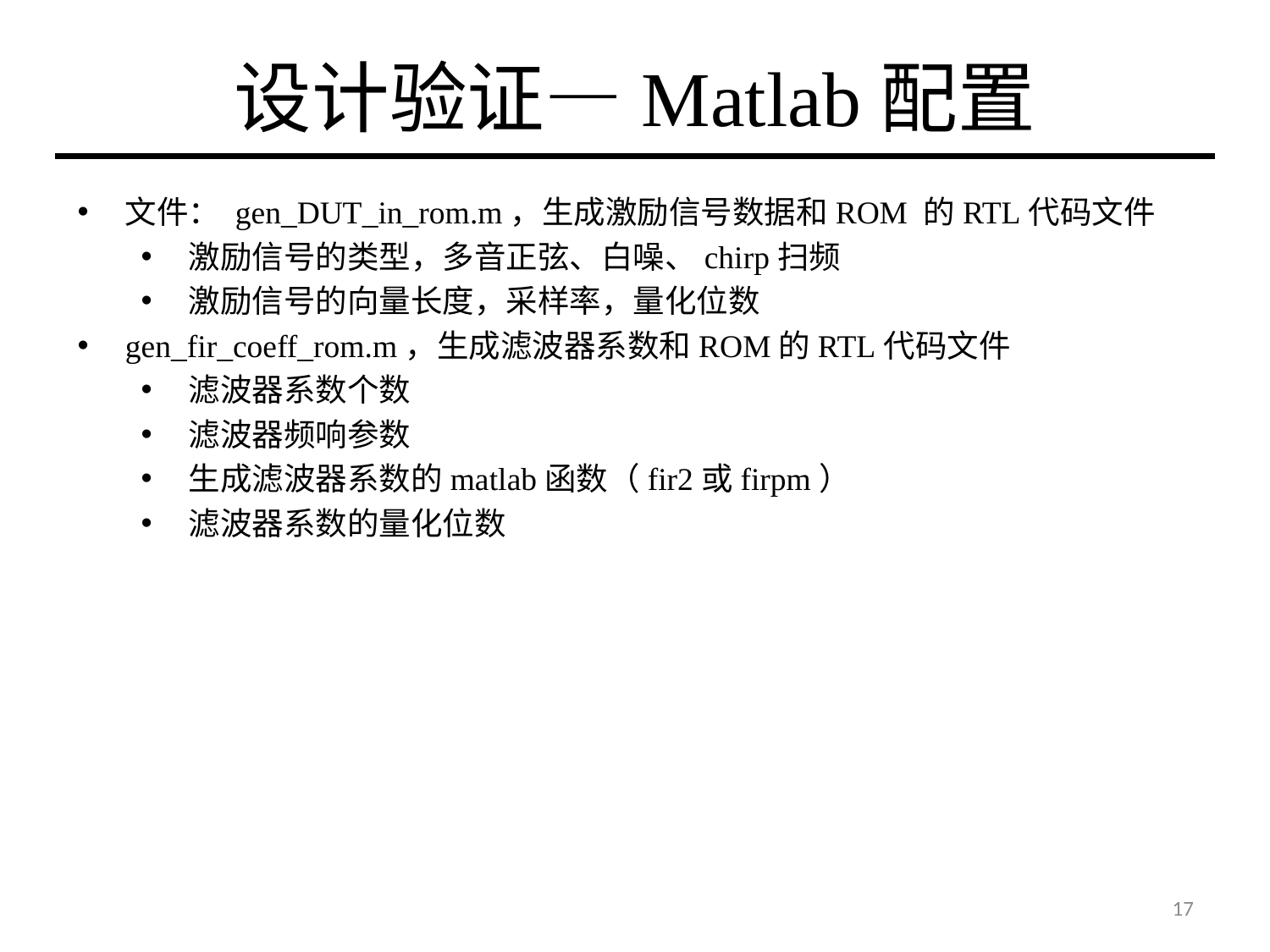

# 设计验证—Matlab配置
文件： gen_DUT_in_rom.m，生成激励信号数据和ROM 的RTL代码文件
激励信号的类型，多音正弦、白噪、chirp扫频
激励信号的向量长度，采样率，量化位数
gen_fir_coeff_rom.m，生成滤波器系数和ROM的RTL代码文件
滤波器系数个数
滤波器频响参数
生成滤波器系数的matlab函数（fir2或firpm）
滤波器系数的量化位数
17